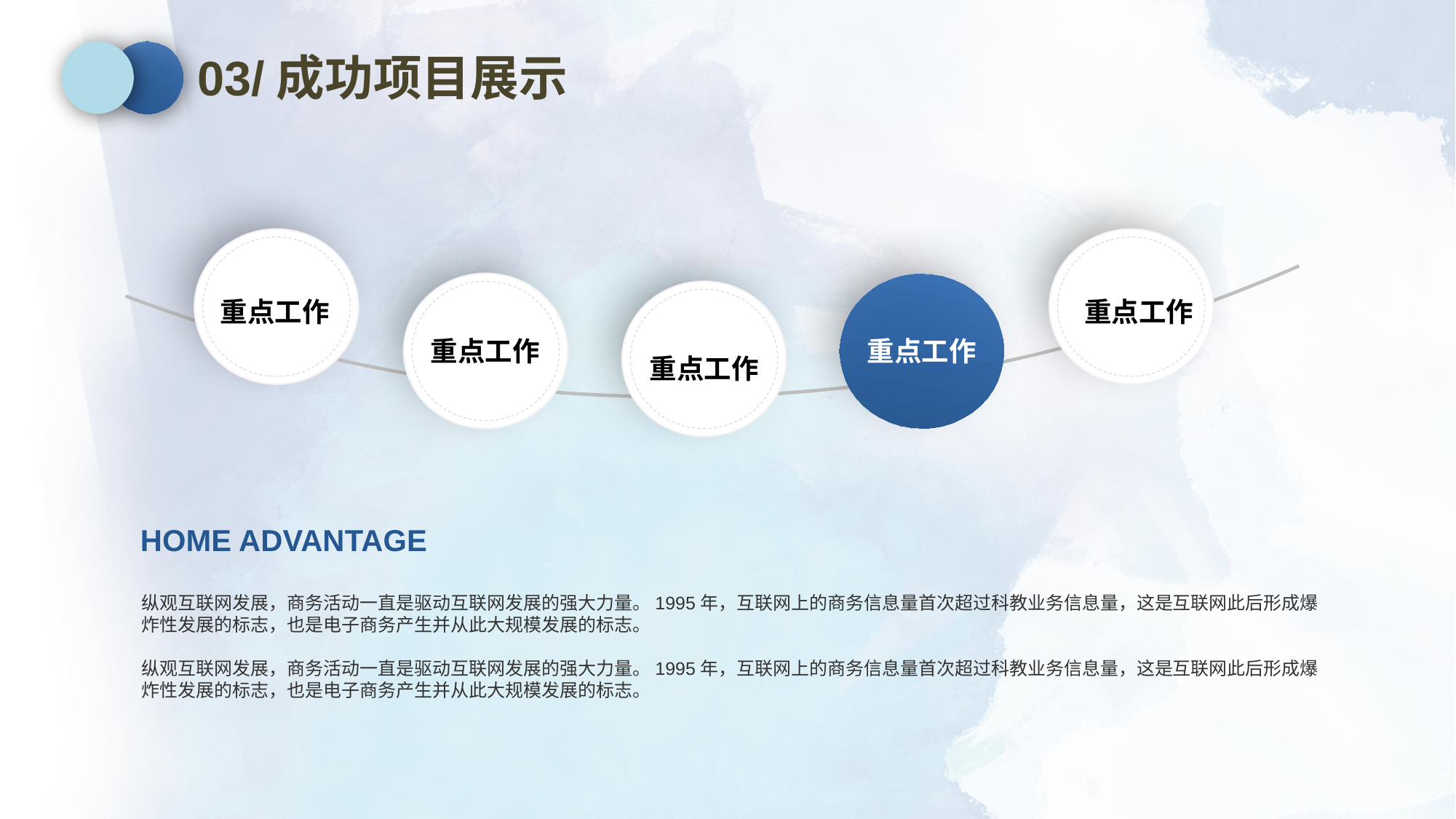

03/成功项目展示

重点工作

重点工作

重点工作

重点工作

重点工作
HOME ADVANTAGE
纵观互联网发展，商务活动一直是驱动互联网发展的强大力量。1995年，互联网上的商务信息量首次超过科教业务信息量，这是互联网此后形成爆炸性发展的标志，也是电子商务产生并从此大规模发展的标志。
纵观互联网发展，商务活动一直是驱动互联网发展的强大力量。1995年，互联网上的商务信息量首次超过科教业务信息量，这是互联网此后形成爆炸性发展的标志，也是电子商务产生并从此大规模发展的标志。